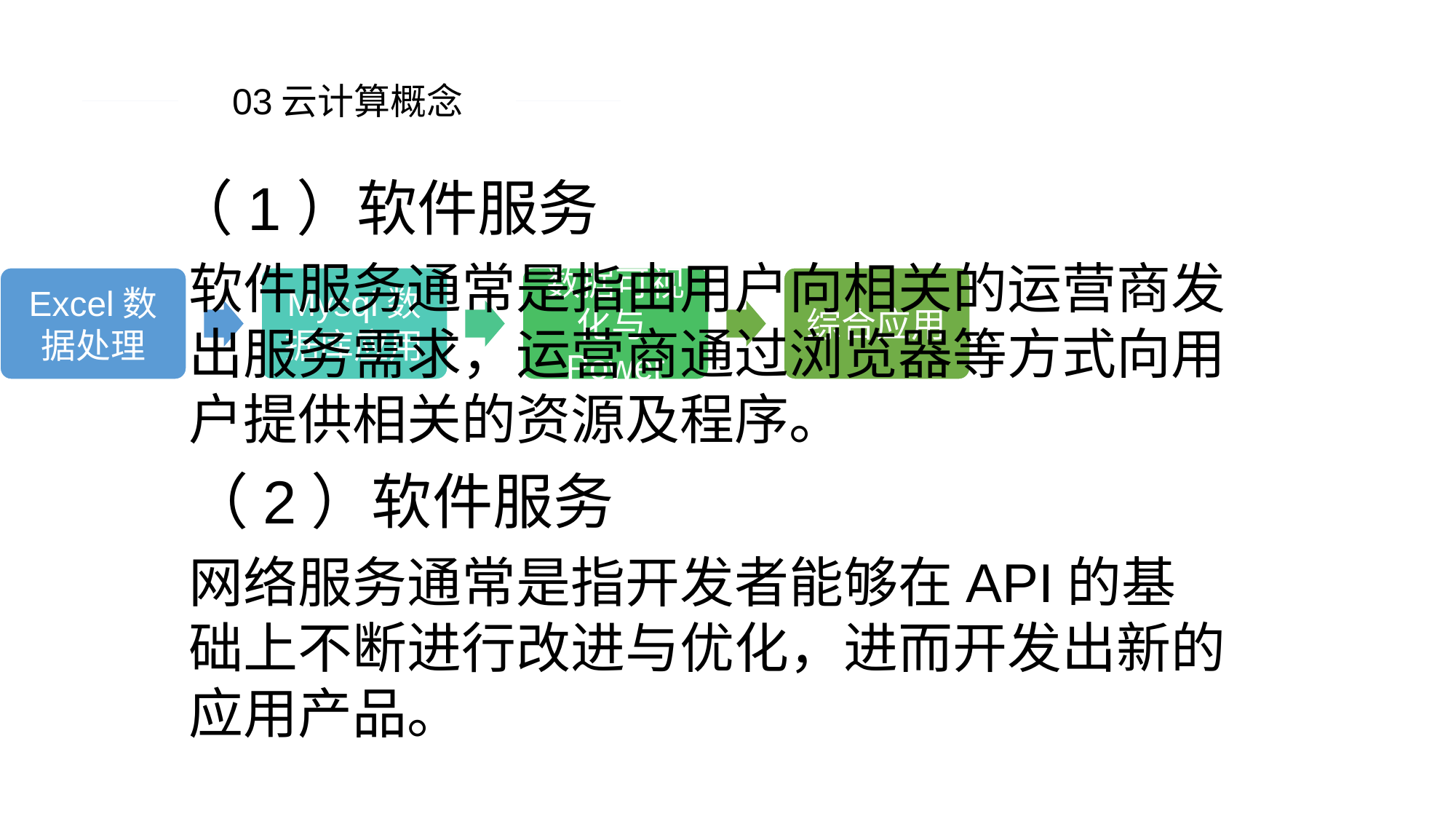

03云计算概念
Excel数据处理

Mysql数据库应用

数据可视化与Power

综合应用
（1）软件服务
软件服务通常是指由用户向相关的运营商发出服务需求，运营商通过浏览器等方式向用户提供相关的资源及程序。

（2）软件服务
网络服务通常是指开发者能够在API的基础上不断进行改进与优化，进而开发出新的应用产品。
PPT模板 http://www.1ppt.com/moban/